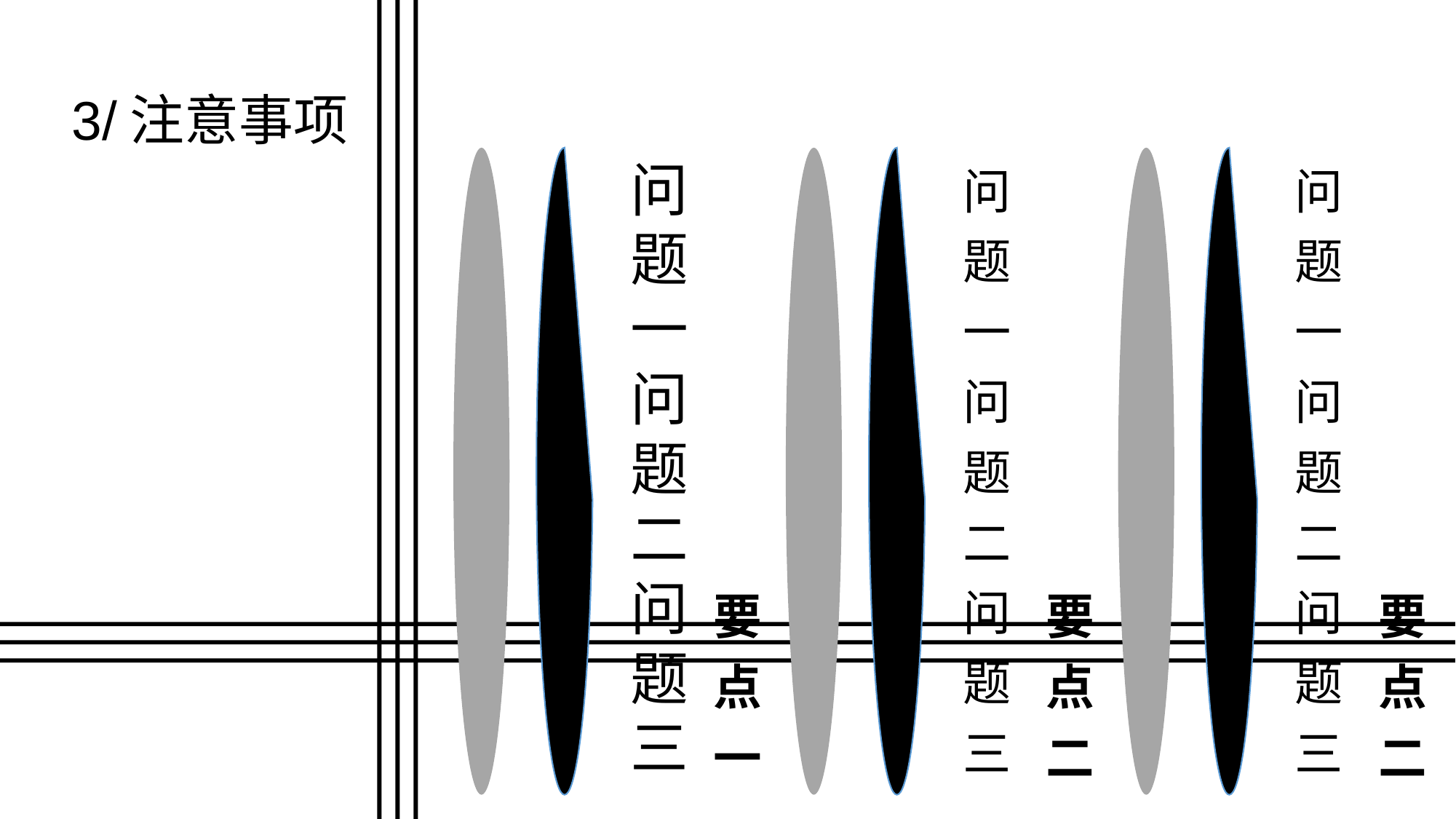

3/注意事项
问题一
问题一
问题一
问题二
问题二
问题二